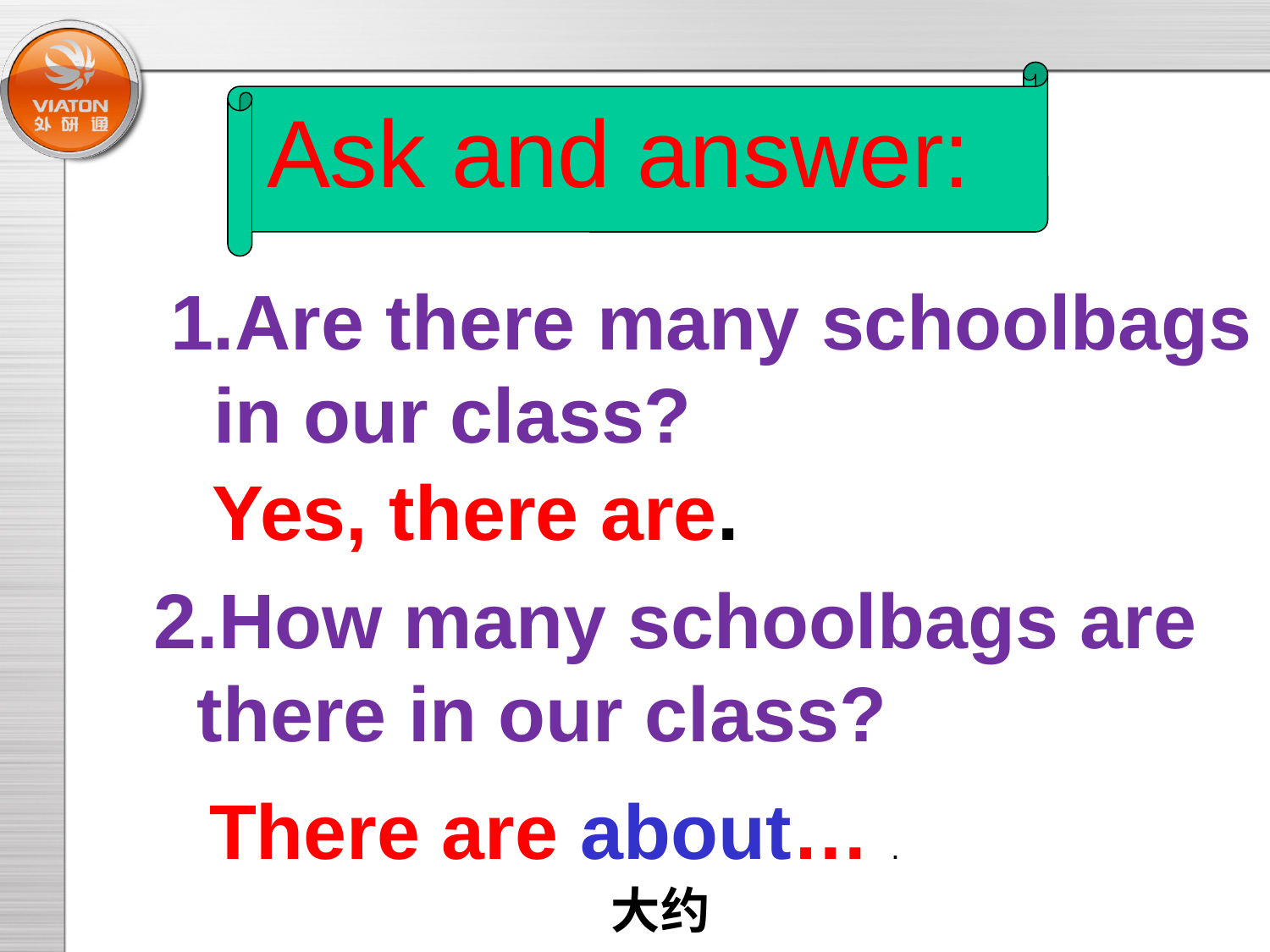

Ask and answer:
1.Are there many schoolbags
  in our class?
Yes, there are.
2.How many schoolbags are
  there in our class?
 There are about… .
大约